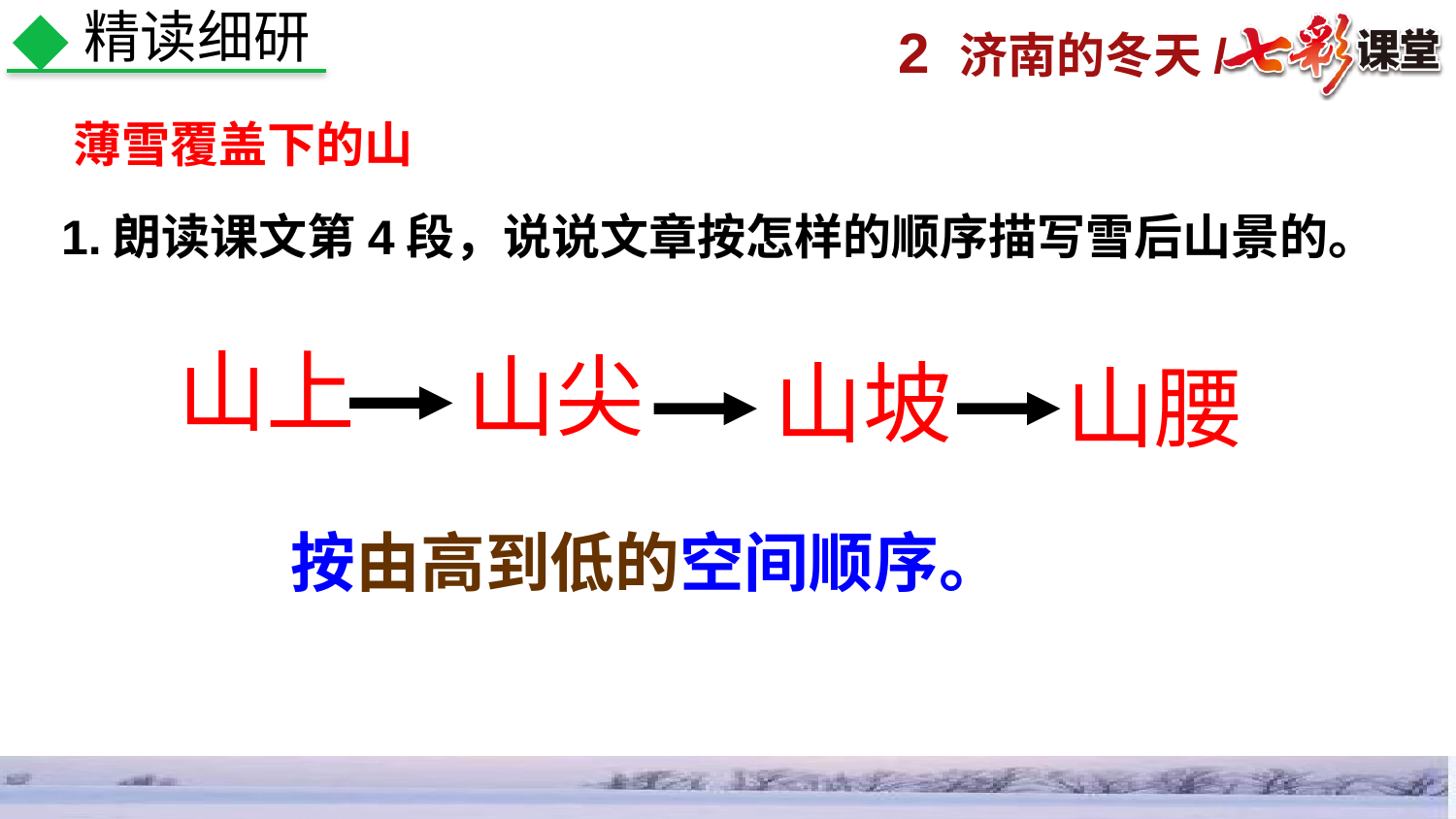

精读细研

薄雪覆盖下的山
1.朗读课文第4段，说说文章按怎样的顺序描写雪后山景的。
山上
山尖
山坡
山腰

按由高到低的空间顺序。